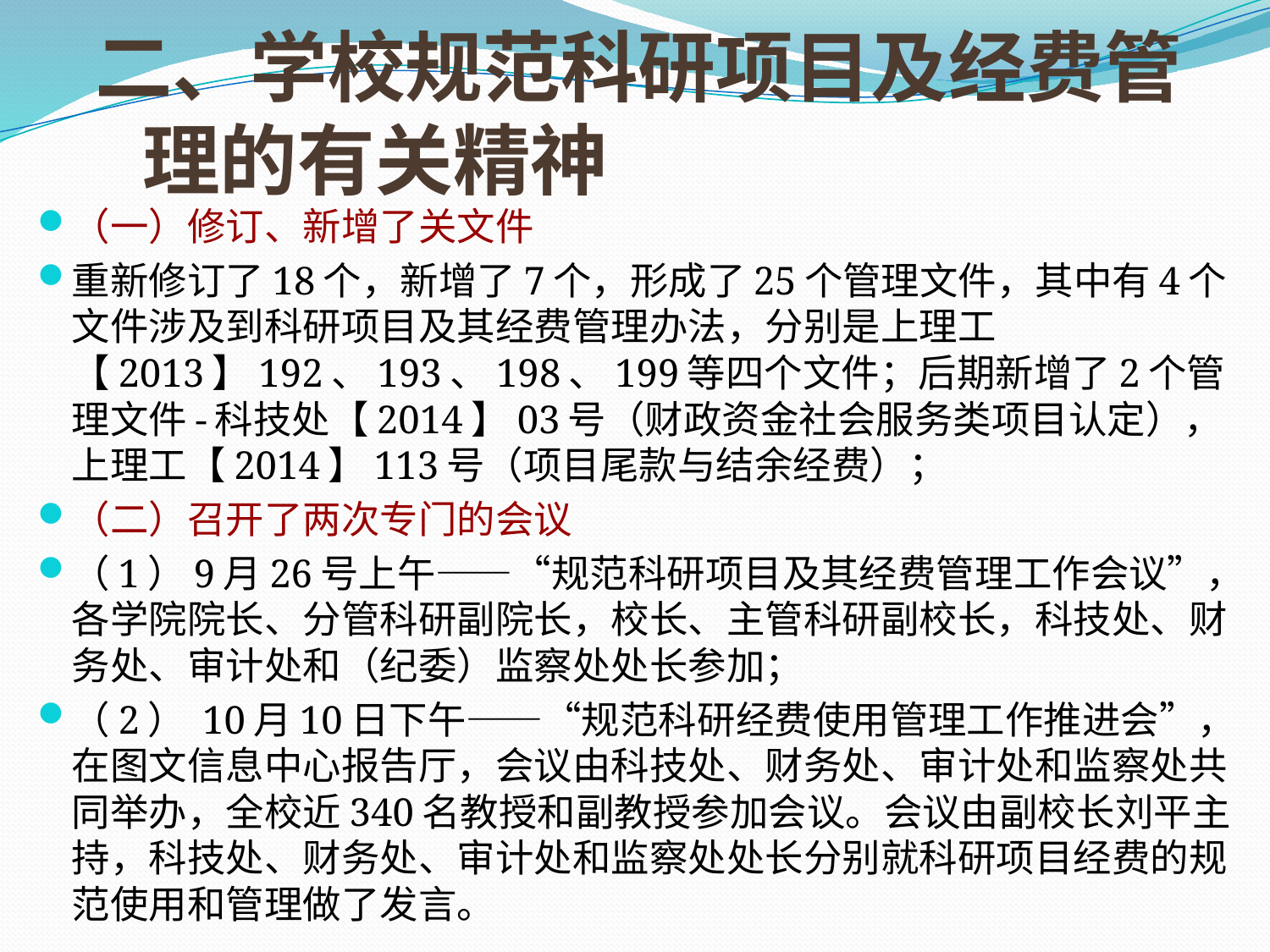

# 二、学校规范科研项目及经费管理的有关精神
（一）修订、新增了关文件
重新修订了18个，新增了7个，形成了25个管理文件，其中有4个文件涉及到科研项目及其经费管理办法，分别是上理工【2013】192、193、198、199等四个文件；后期新增了2个管理文件-科技处【2014】03号（财政资金社会服务类项目认定），上理工【2014】113号（项目尾款与结余经费）；
（二）召开了两次专门的会议
（1）9月26号上午——“规范科研项目及其经费管理工作会议”，各学院院长、分管科研副院长，校长、主管科研副校长，科技处、财务处、审计处和（纪委）监察处处长参加；
（2） 10月10日下午——“规范科研经费使用管理工作推进会”，在图文信息中心报告厅，会议由科技处、财务处、审计处和监察处共同举办，全校近340名教授和副教授参加会议。会议由副校长刘平主持，科技处、财务处、审计处和监察处处长分别就科研项目经费的规范使用和管理做了发言。